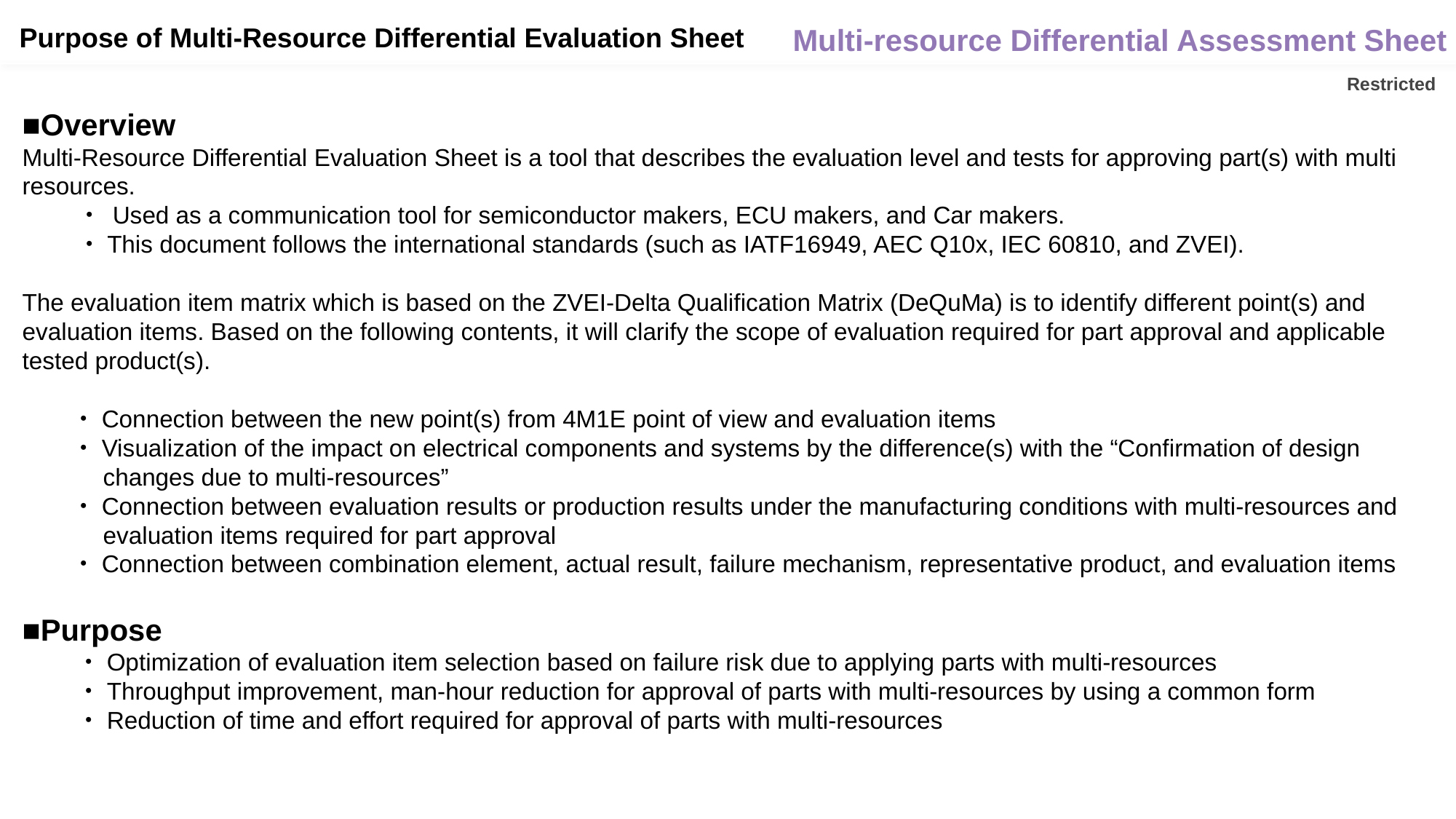

Purpose of Multi-Resource Differential Evaluation Sheet
 Restricted
■Overview
Multi-Resource Differential Evaluation Sheet is a tool that describes the evaluation level and tests for approving part(s) with multi resources.
         ・ Used as a communication tool for semiconductor makers, ECU makers, and Car makers.
         ・This document follows the international standards (such as IATF16949, AEC Q10x, IEC 60810, and ZVEI).

The evaluation item matrix which is based on the ZVEI-Delta Qualification Matrix (DeQuMa) is to identify different point(s) and evaluation items. Based on the following contents, it will clarify the scope of evaluation required for part approval and applicable tested product(s).

        ・Connection between the new point(s) from 4M1E point of view and evaluation items
        ・Visualization of the impact on electrical components and systems by the difference(s) with the “Confirmation of design
            changes due to multi-resources”
        ・Connection between evaluation results or production results under the manufacturing conditions with multi-resources and
            evaluation items required for part approval
        ・Connection between combination element, actual result, failure mechanism, representative product, and evaluation items

■Purpose
・Optimization of evaluation item selection based on failure risk due to applying parts with multi-resources
・Throughput improvement, man-hour reduction for approval of parts with multi-resources by using a common form
・Reduction of time and effort required for approval of parts with multi-resources